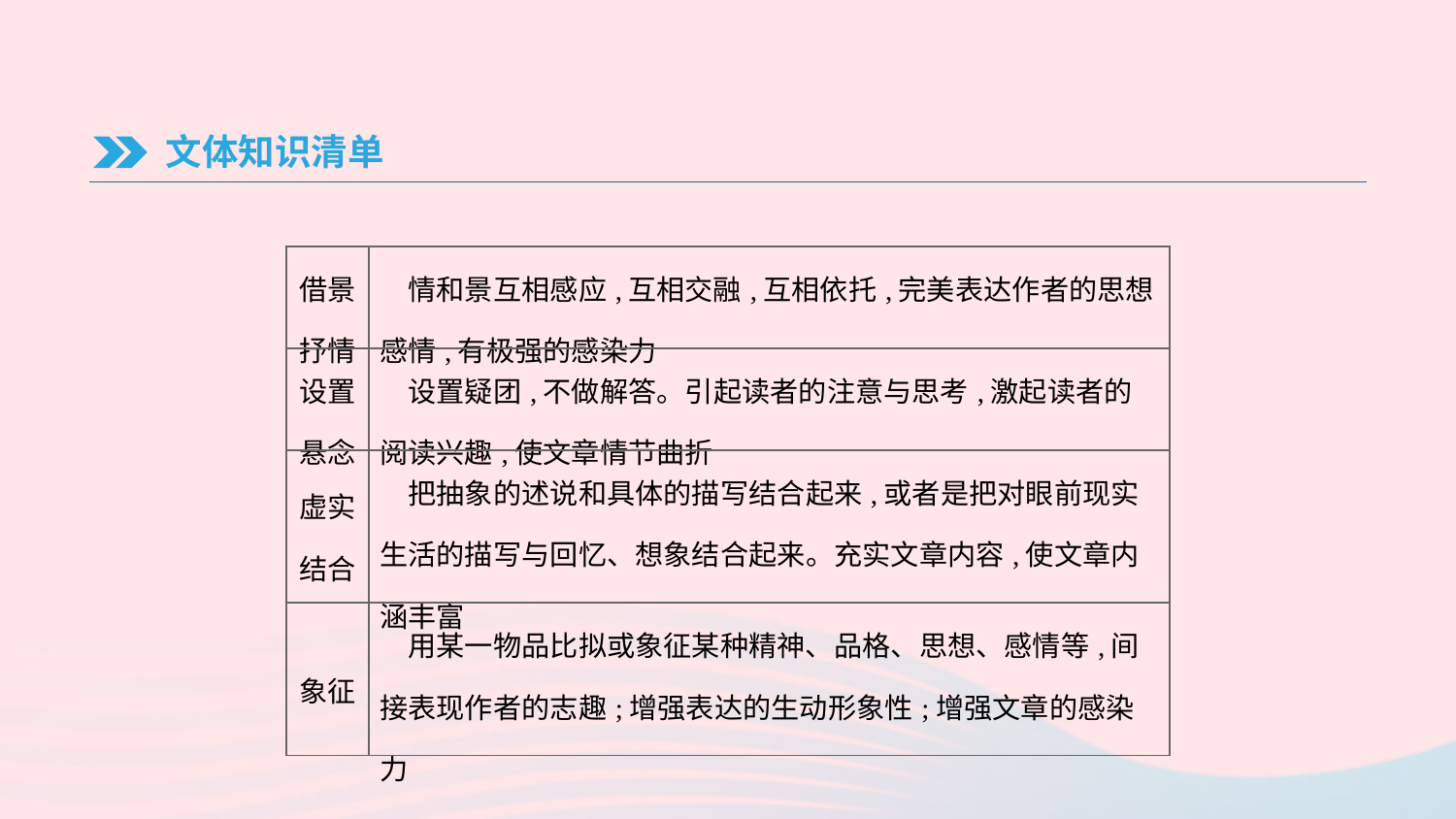

文体知识清单

| 借景抒情 | 情和景互相感应,互相交融,互相依托,完美表达作者的思想感情,有极强的感染力 |
| --- | --- |
| 设置悬念 | 设置疑团,不做解答。引起读者的注意与思考,激起读者的阅读兴趣,使文章情节曲折 |
| 虚实结合 | 把抽象的述说和具体的描写结合起来,或者是把对眼前现实生活的描写与回忆、想象结合起来。充实文章内容,使文章内涵丰富 |
| 象征 | 用某一物品比拟或象征某种精神、品格、思想、感情等,间接表现作者的志趣;增强表达的生动形象性;增强文章的感染力 |